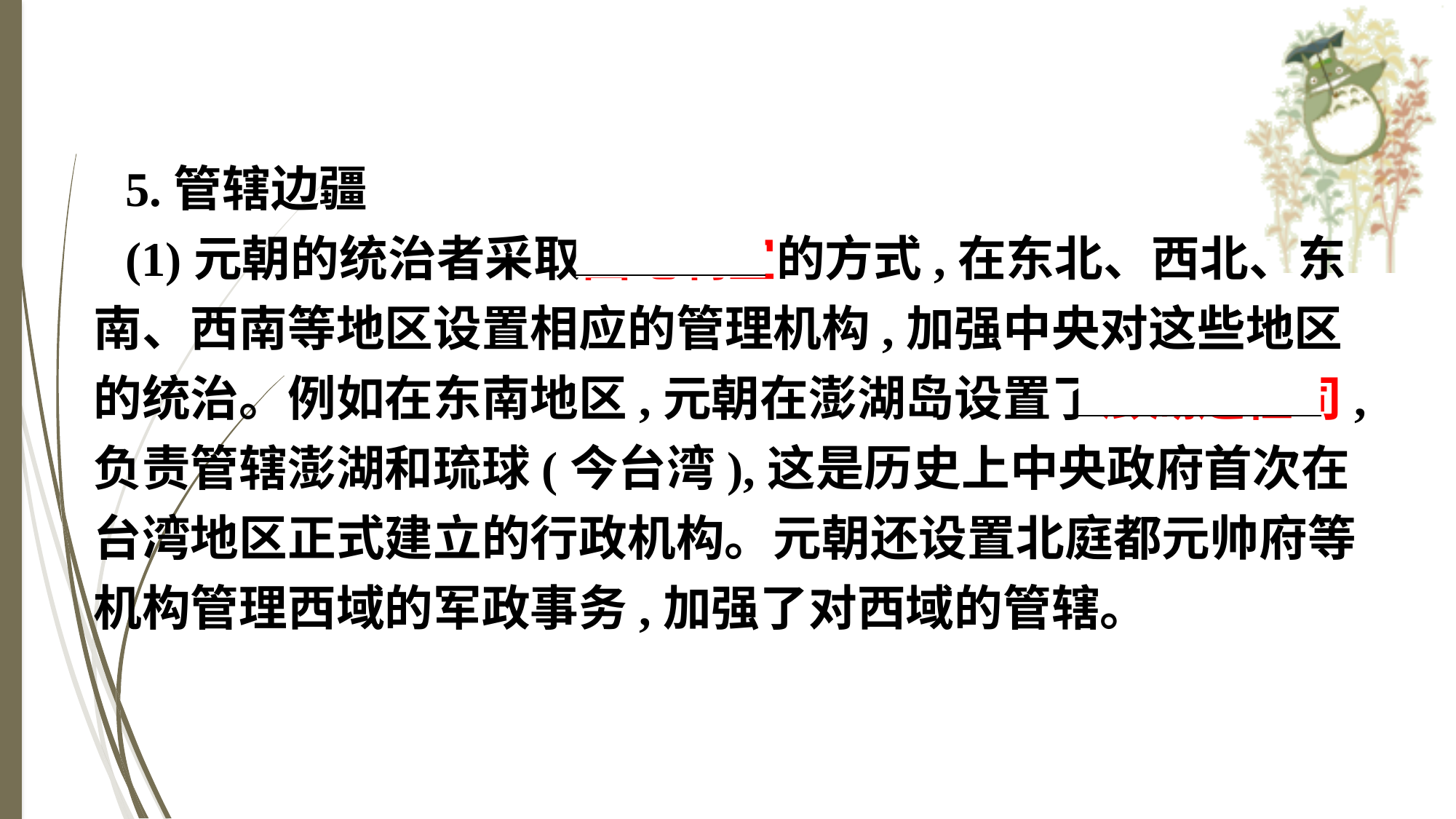

5.管辖边疆
(1)元朝的统治者采取因地制宜的方式,在东北、西北、东南、西南等地区设置相应的管理机构,加强中央对这些地区的统治。例如在东南地区,元朝在澎湖岛设置了澎湖巡检司,负责管辖澎湖和琉球(今台湾),这是历史上中央政府首次在台湾地区正式建立的行政机构。元朝还设置北庭都元帅府等机构管理西域的军政事务,加强了对西域的管辖。